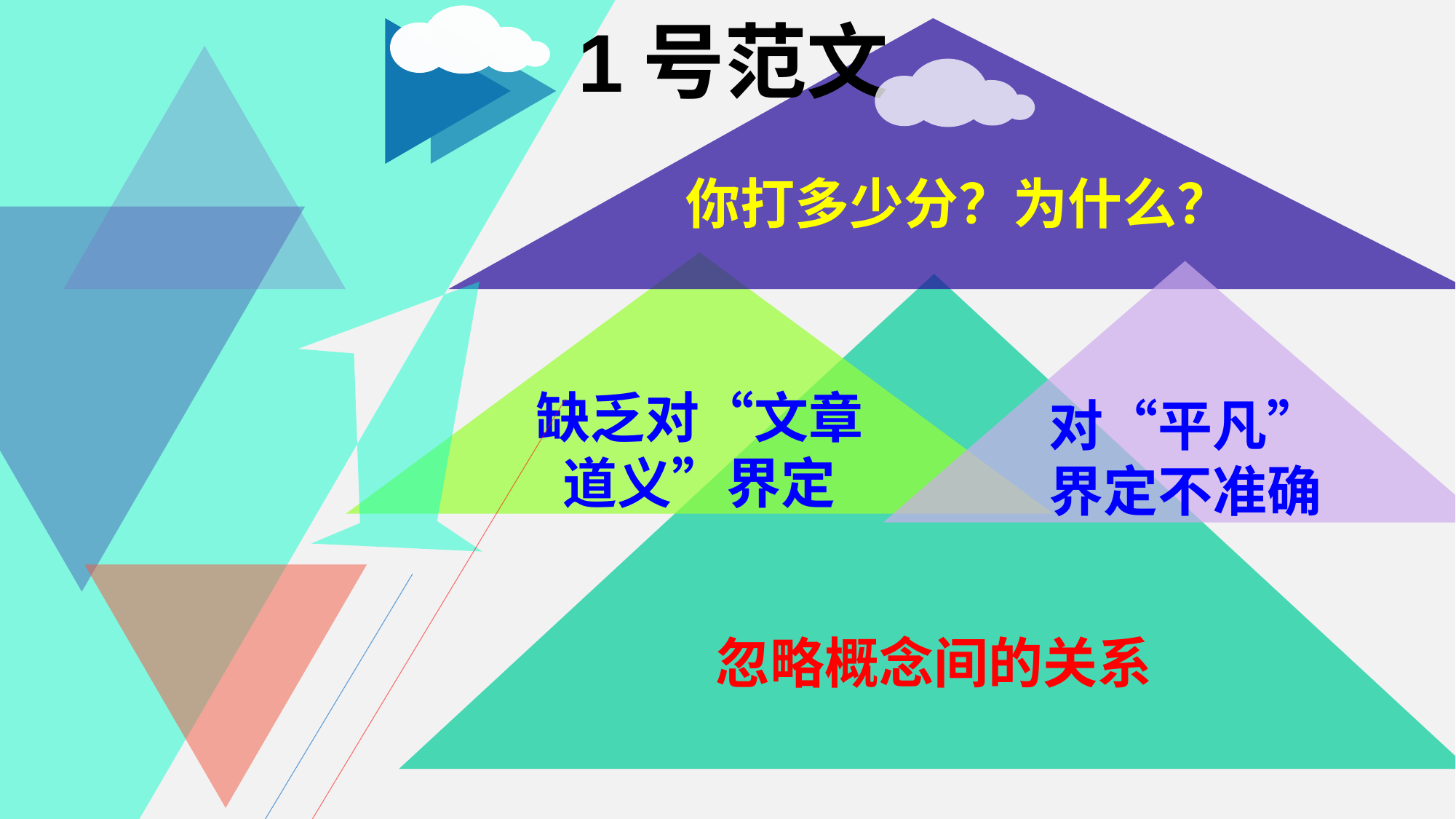

1号范文

你打多少分？为什么？

缺乏对“文章道义”界定
对“平凡”界定不准确
忽略概念间的关系